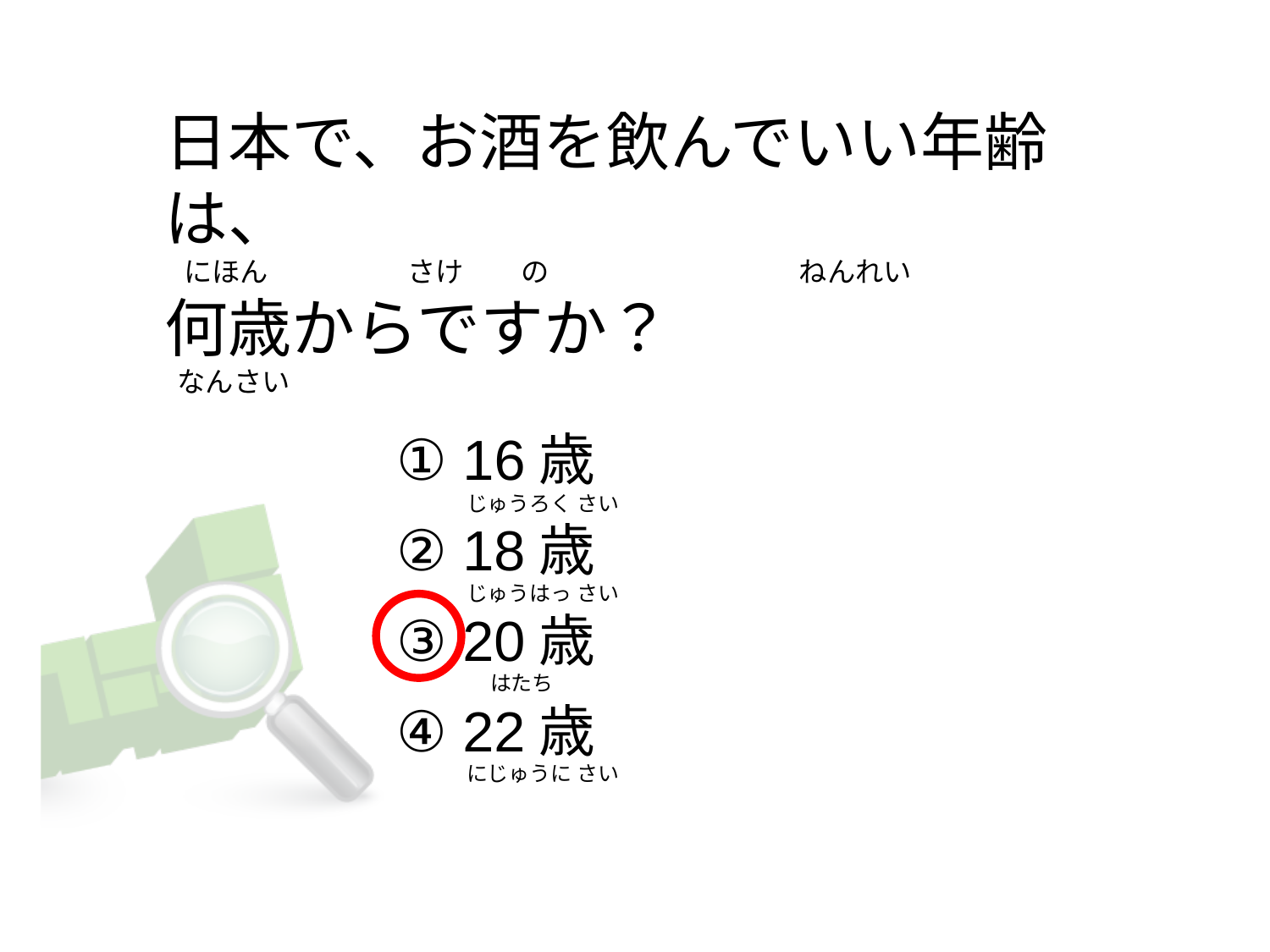

# 日本で、お酒を飲んでいい年齢は、    にほん                      さけ         の        　　　                  ねんれい 何歳からですか？   なんさい
① 16歳
② 18歳
③ 20歳
④ 22歳
じゅうろく さい
じゅうはっ さい

    はたち
にじゅうに さい